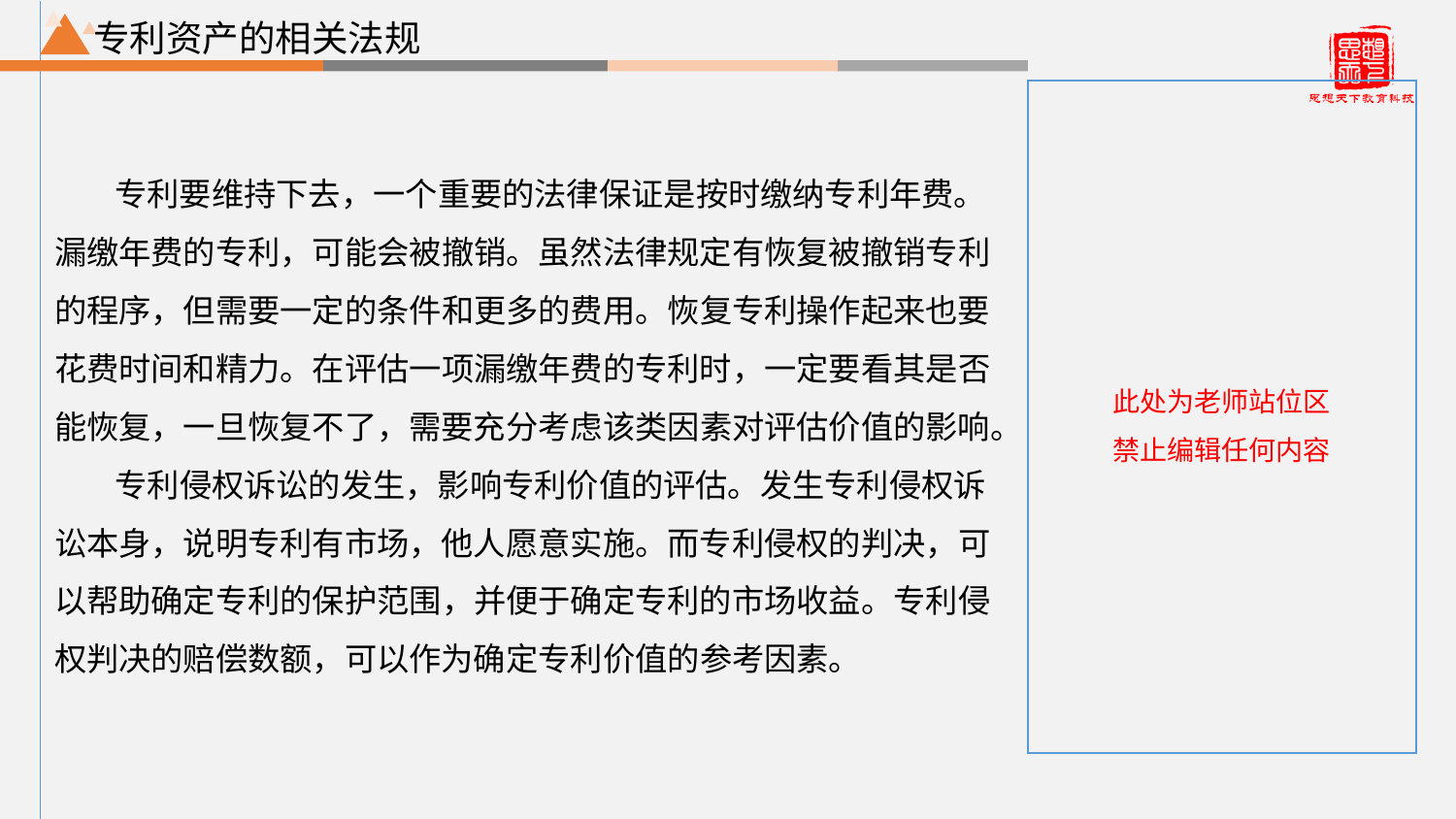

专利资产的相关法规
专利要维持下去，一个重要的法律保证是按时缴纳专利年费。漏缴年费的专利，可能会被撤销。虽然法律规定有恢复被撤销专利的程序，但需要一定的条件和更多的费用。恢复专利操作起来也要花费时间和精力。在评估一项漏缴年费的专利时，一定要看其是否能恢复，一旦恢复不了，需要充分考虑该类因素对评估价值的影响。
专利侵权诉讼的发生，影响专利价值的评估。发生专利侵权诉讼本身，说明专利有市场，他人愿意实施。而专利侵权的判决，可以帮助确定专利的保护范围，并便于确定专利的市场收益。专利侵权判决的赔偿数额，可以作为确定专利价值的参考因素。
76